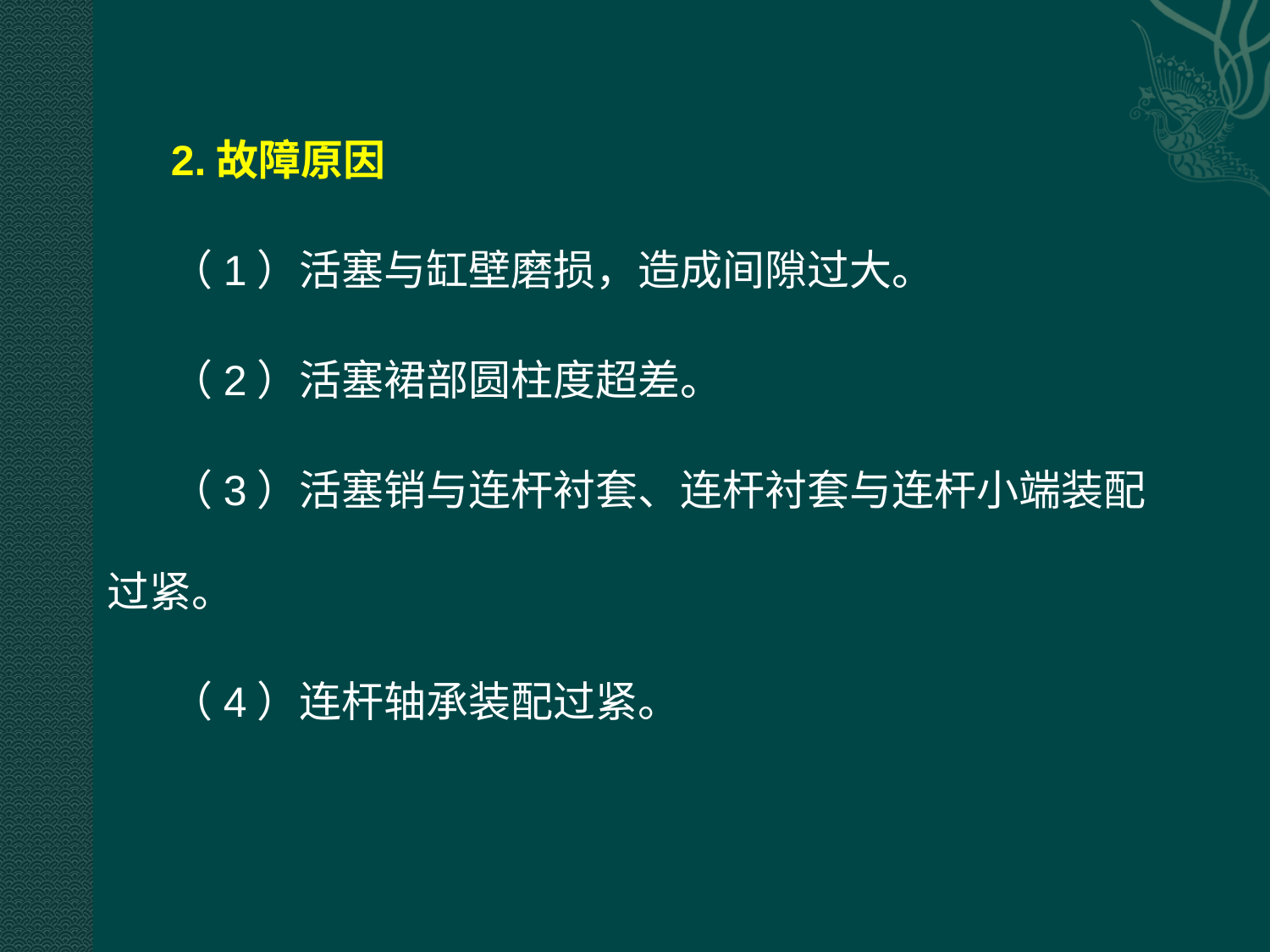

2.故障原因
（1）活塞与缸壁磨损，造成间隙过大。
（2）活塞裙部圆柱度超差。
（3）活塞销与连杆衬套、连杆衬套与连杆小端装配过紧。
（4）连杆轴承装配过紧。